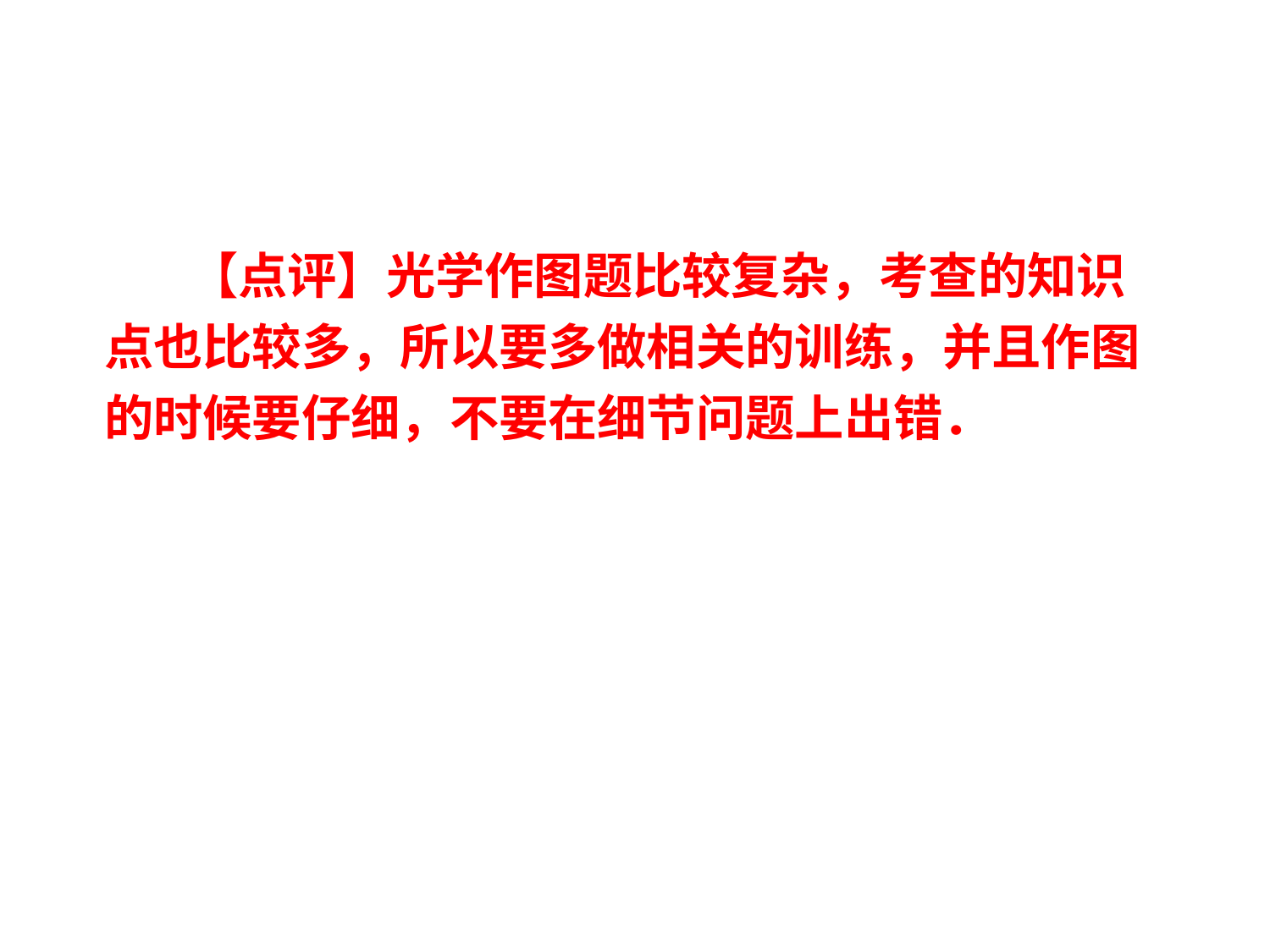

【点评】光学作图题比较复杂，考查的知识点也比较多，所以要多做相关的训练，并且作图的时候要仔细，不要在细节问题上出错．